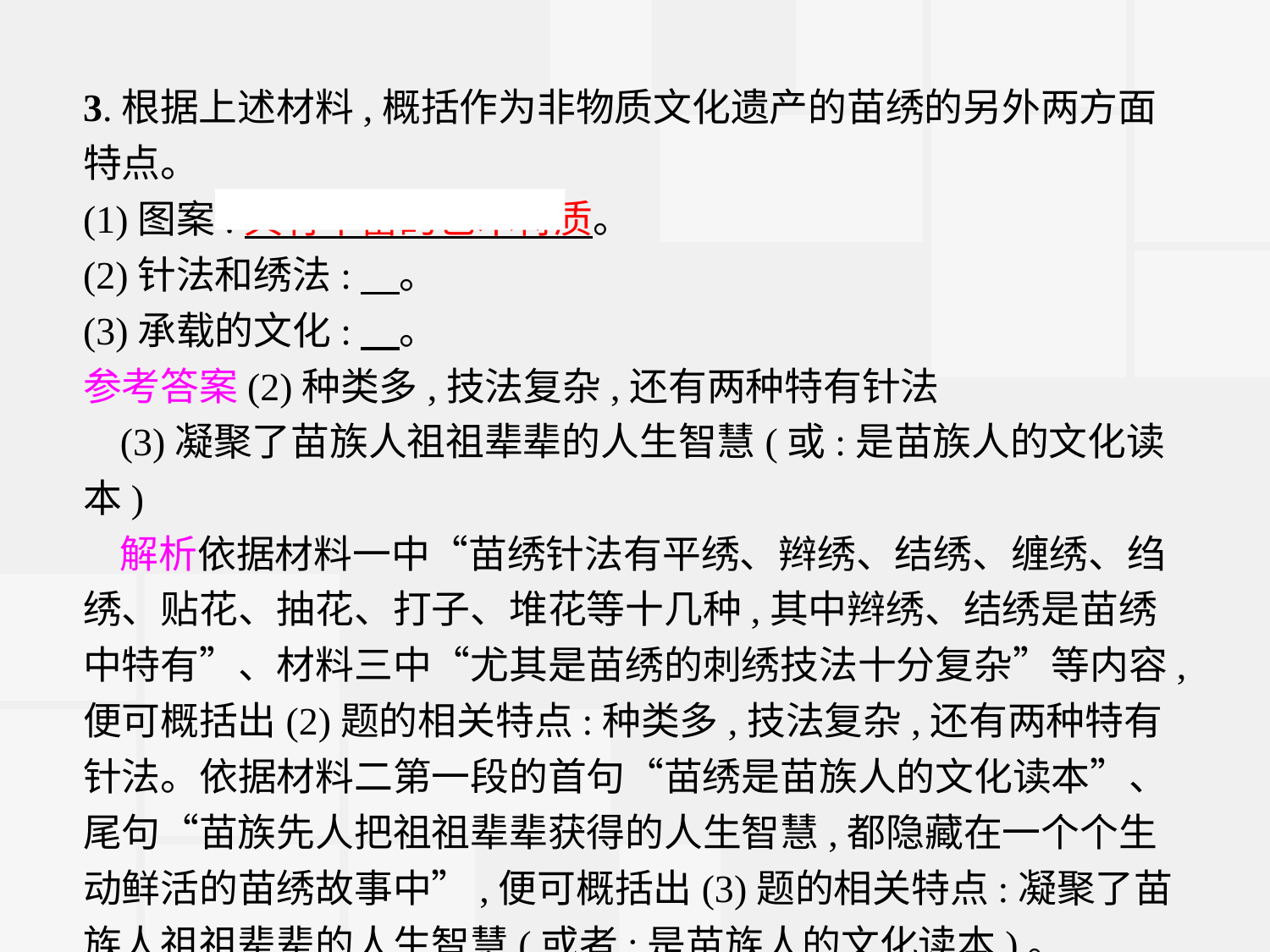

3.根据上述材料,概括作为非物质文化遗产的苗绣的另外两方面特点。
(1)图案:具有丰富的艺术特质。
(2)针法和绣法:　。
(3)承载的文化:　。
参考答案(2)种类多,技法复杂,还有两种特有针法
(3)凝聚了苗族人祖祖辈辈的人生智慧(或:是苗族人的文化读本)
解析依据材料一中“苗绣针法有平绣、辫绣、结绣、缠绣、绉绣、贴花、抽花、打子、堆花等十几种,其中辫绣、结绣是苗绣中特有”、材料三中“尤其是苗绣的刺绣技法十分复杂”等内容,便可概括出(2)题的相关特点:种类多,技法复杂,还有两种特有针法。依据材料二第一段的首句“苗绣是苗族人的文化读本”、尾句“苗族先人把祖祖辈辈获得的人生智慧,都隐藏在一个个生动鲜活的苗绣故事中”,便可概括出(3)题的相关特点:凝聚了苗族人祖祖辈辈的人生智慧(或者:是苗族人的文化读本)。